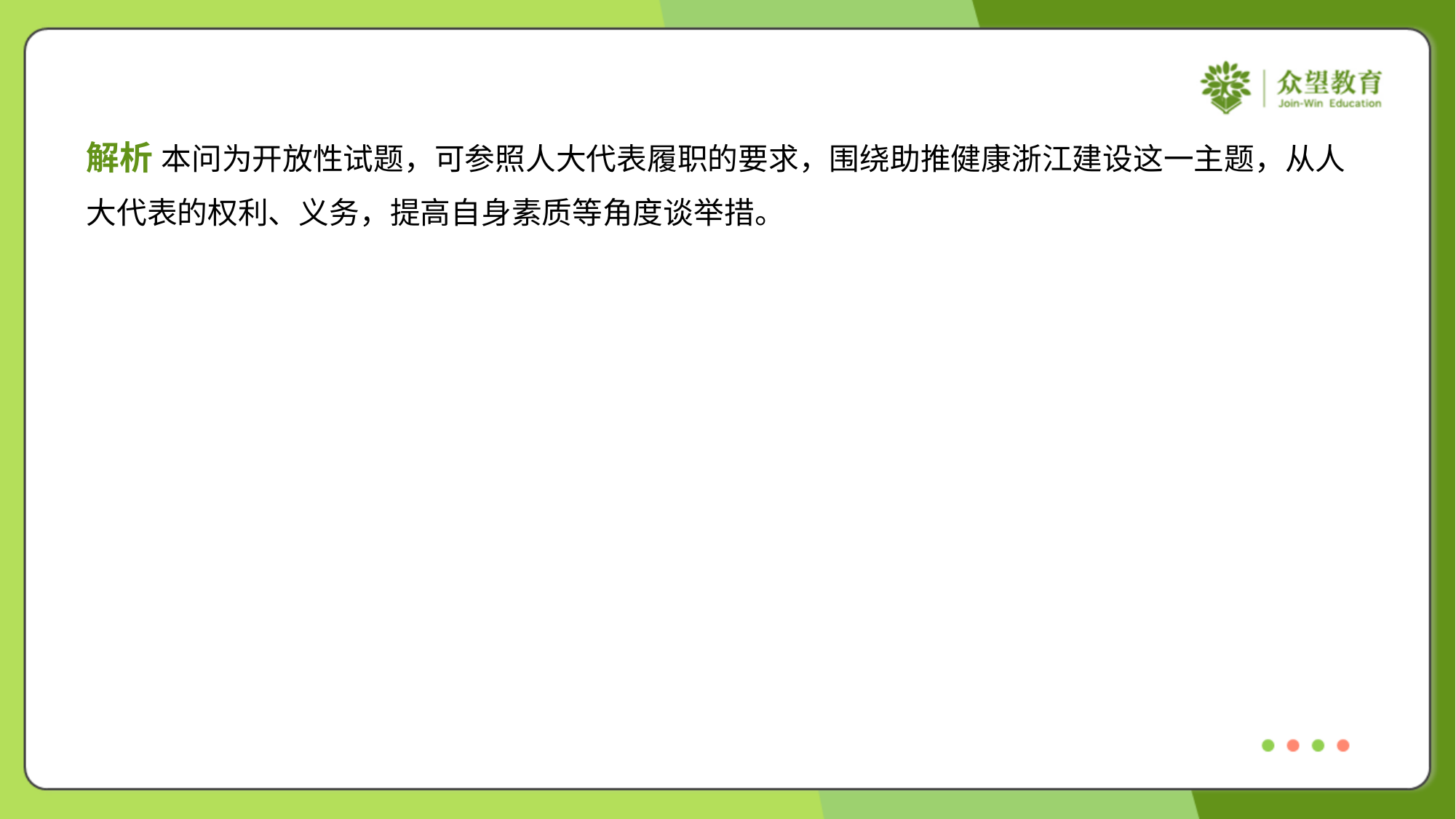

解析 本问为开放性试题，可参照人大代表履职的要求，围绕助推健康浙江建设这一主题，从人
大代表的权利、义务，提高自身素质等角度谈举措。